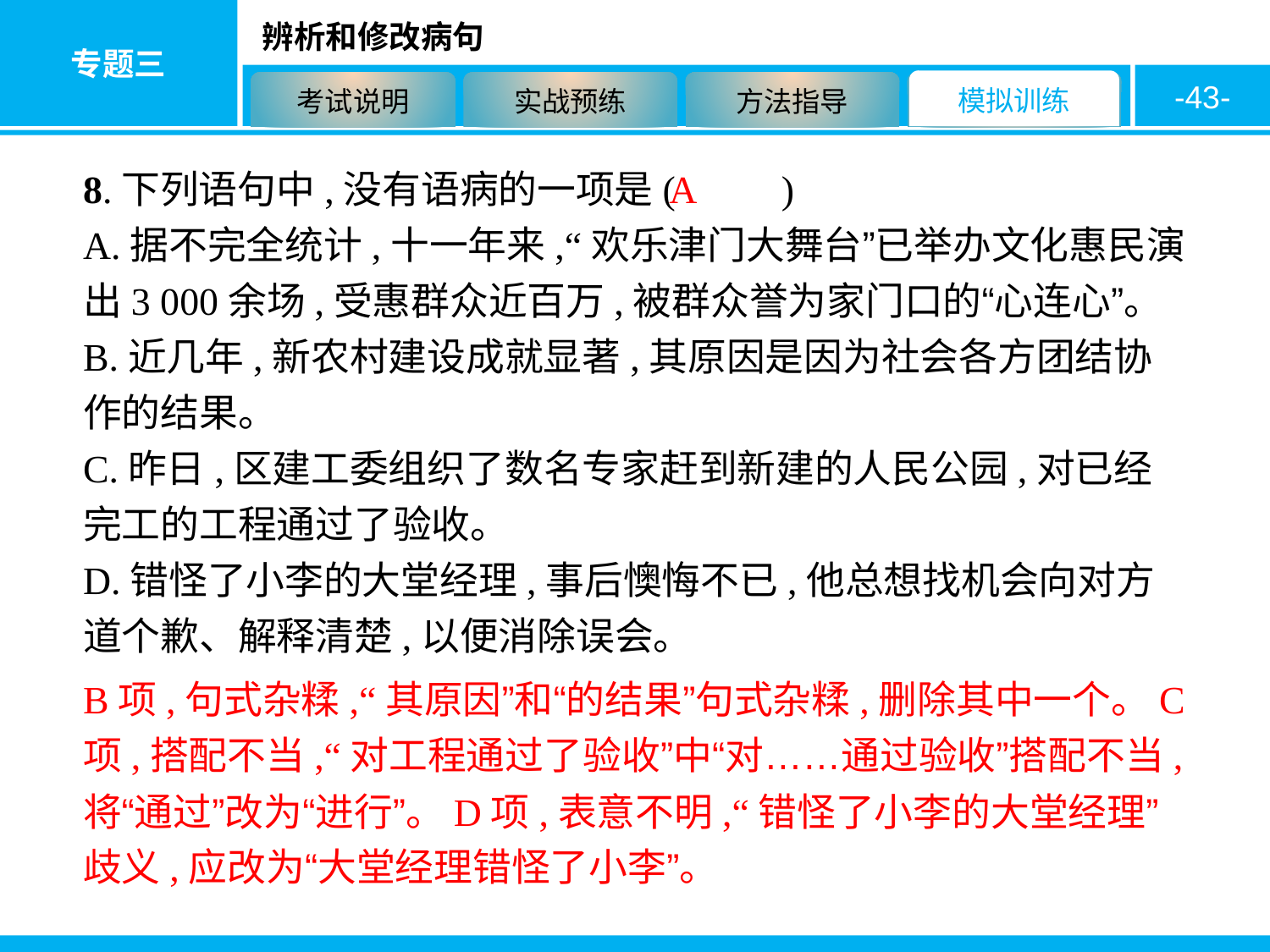

-43-
8.下列语句中,没有语病的一项是( 　　)
A.据不完全统计,十一年来,“欢乐津门大舞台”已举办文化惠民演出3 000余场,受惠群众近百万,被群众誉为家门口的“心连心”。
B.近几年,新农村建设成就显著,其原因是因为社会各方团结协作的结果。
C.昨日,区建工委组织了数名专家赶到新建的人民公园,对已经完工的工程通过了验收。
D.错怪了小李的大堂经理,事后懊悔不已,他总想找机会向对方道个歉、解释清楚,以便消除误会。
A
B项,句式杂糅,“其原因”和“的结果”句式杂糅,删除其中一个。C项,搭配不当,“对工程通过了验收”中“对……通过验收”搭配不当,将“通过”改为“进行”。D项,表意不明,“错怪了小李的大堂经理”歧义,应改为“大堂经理错怪了小李”。